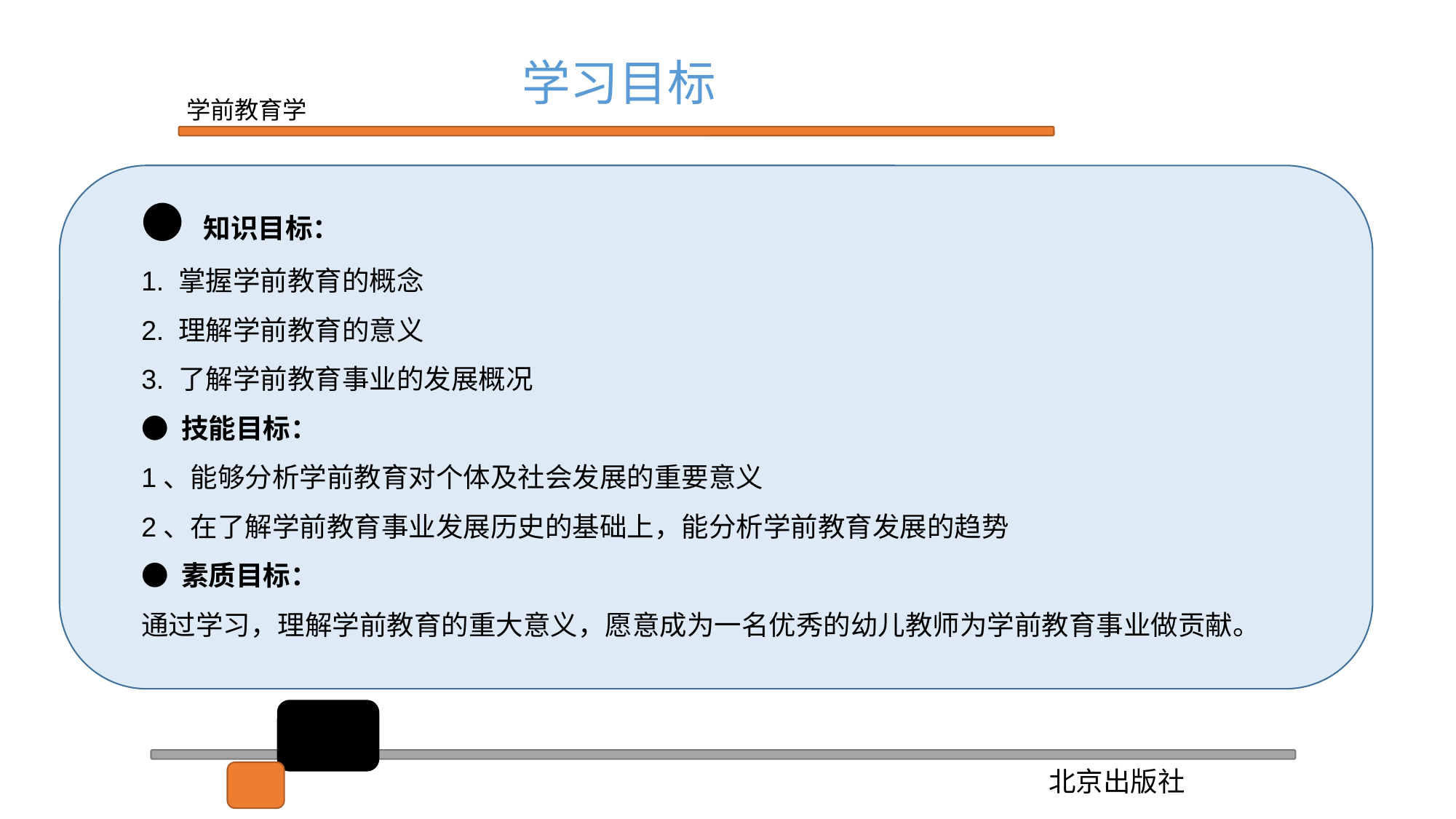

学习目标

● 知识目标：
1. 掌握学前教育的概念
2. 理解学前教育的意义
3. 了解学前教育事业的发展概况
● 技能目标：
1、能够分析学前教育对个体及社会发展的重要意义
2、在了解学前教育事业发展历史的基础上，能分析学前教育发展的趋势
● 素质目标：
通过学习，理解学前教育的重大意义，愿意成为一名优秀的幼儿教师为学前教育事业做贡献。